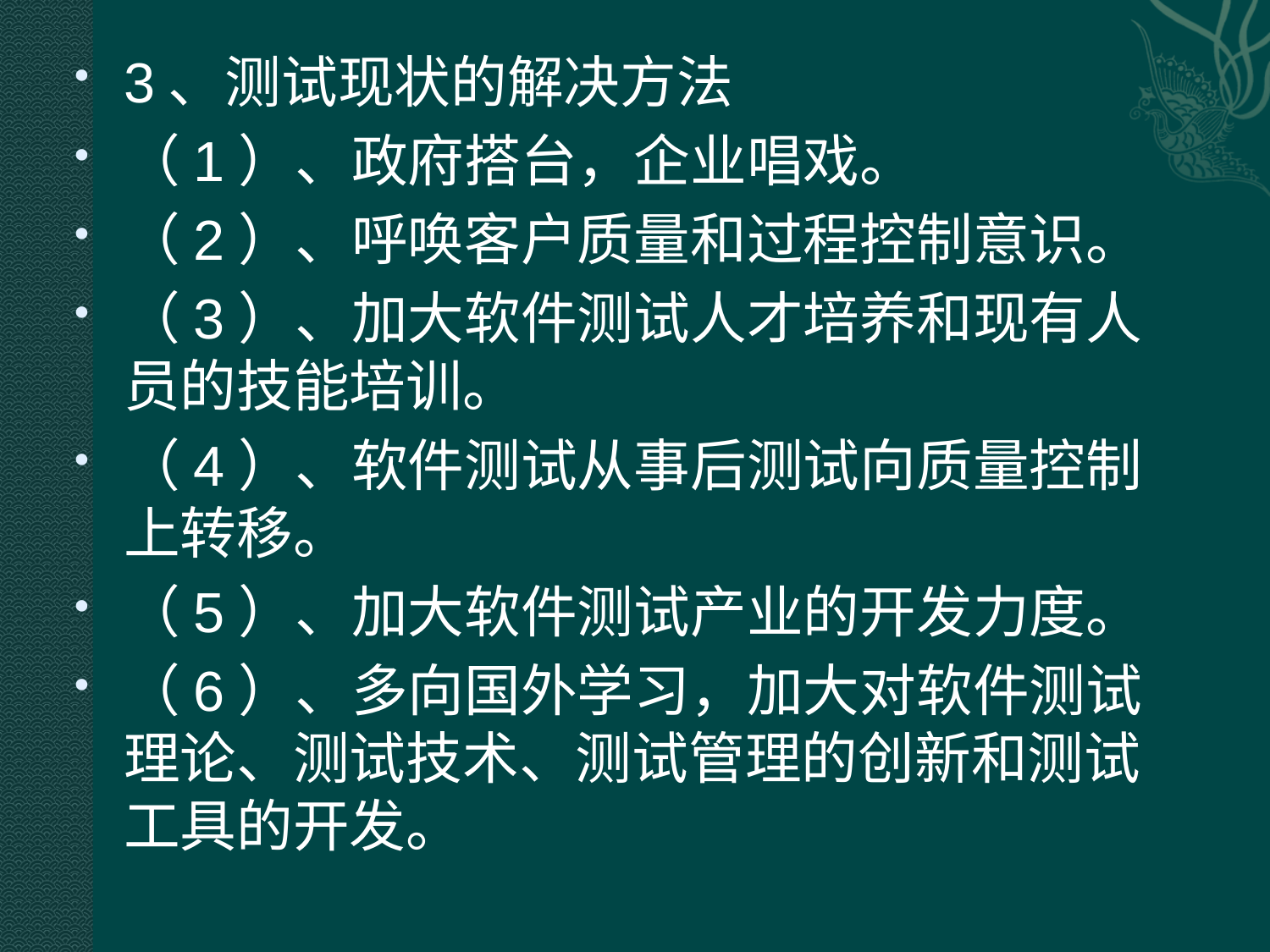

3、测试现状的解决方法
（1）、政府搭台，企业唱戏。
（2）、呼唤客户质量和过程控制意识。
（3）、加大软件测试人才培养和现有人员的技能培训。
（4）、软件测试从事后测试向质量控制上转移。
（5）、加大软件测试产业的开发力度。
（6）、多向国外学习，加大对软件测试理论、测试技术、测试管理的创新和测试工具的开发。